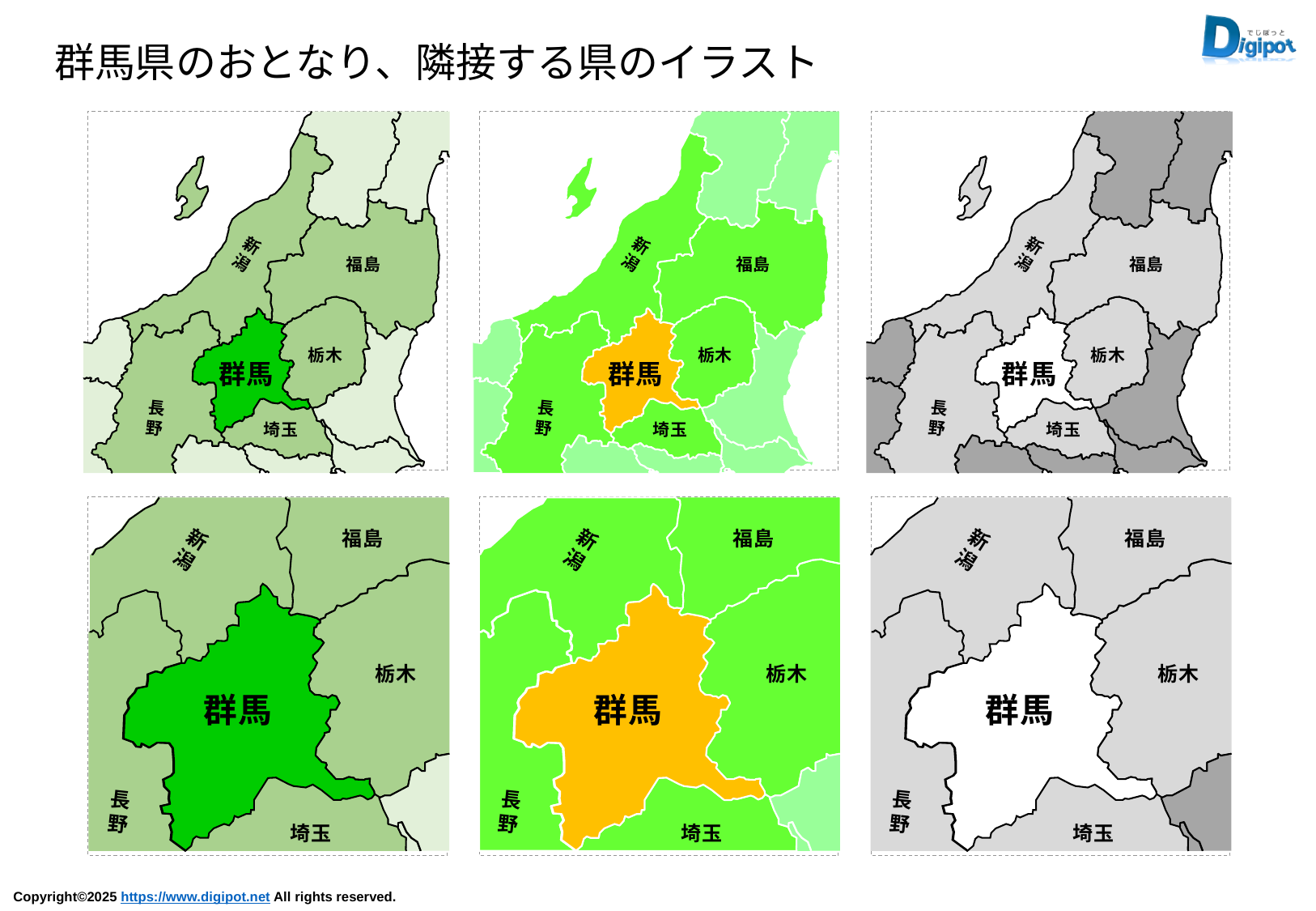

群馬県のおとなり、隣接する県のイラスト

新
潟
福島

栃木
群馬

長
野

埼玉

新
潟
福島

栃木
群馬

長
野

埼玉

新
潟
福島

栃木
群馬

長
野

埼玉

新
潟
福島

栃木
群馬

長
野
埼玉

新
潟
福島

栃木
群馬

長
野
埼玉

新
潟
福島

栃木
群馬

長
野
埼玉